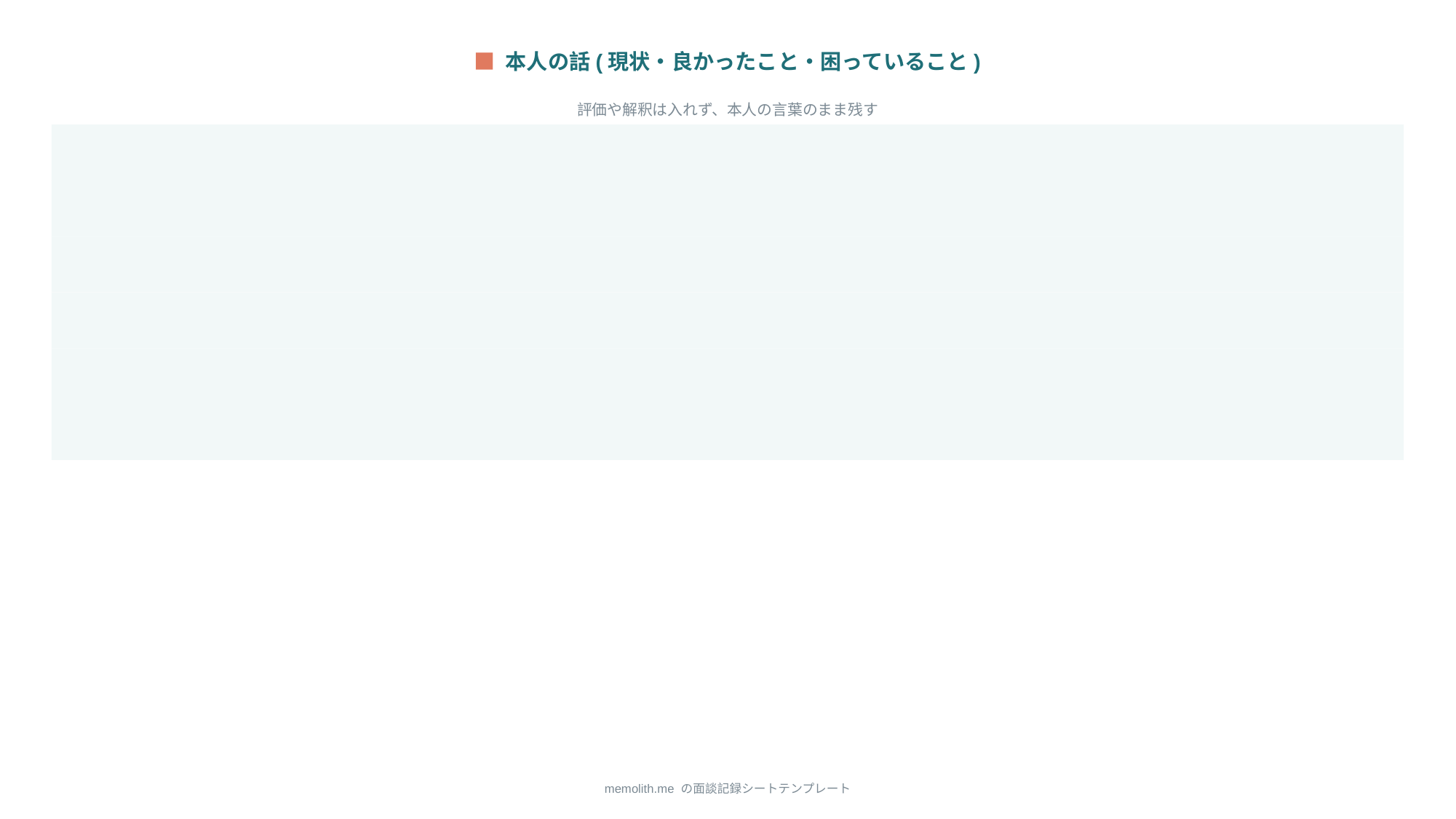

■ 本人の話(現状・良かったこと・困っていること)
評価や解釈は入れず、本人の言葉のまま残す

memolith.me の面談記録シートテンプレート